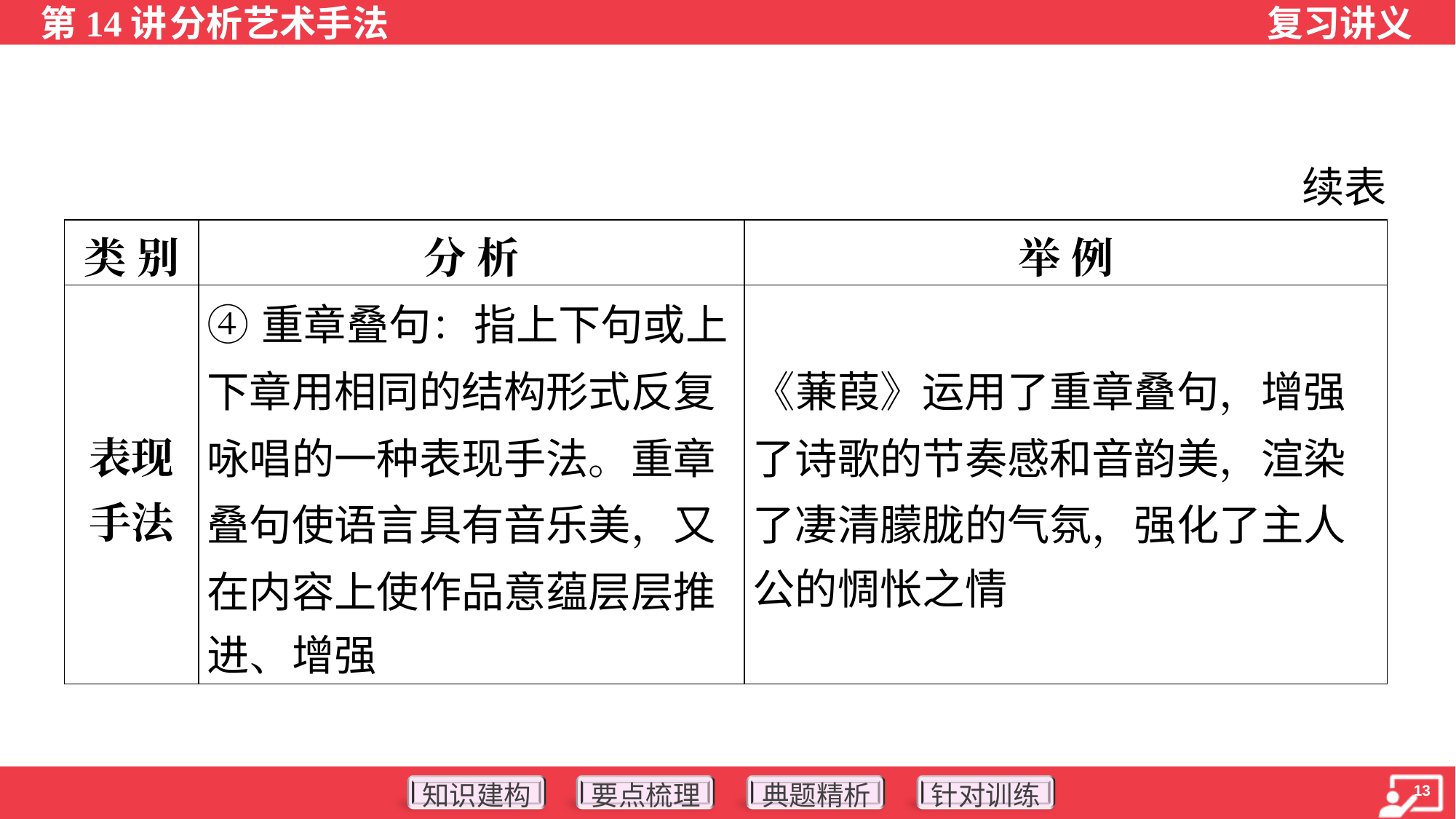

续表
| 类 别 | 分 析 | 举 例 |
| --- | --- | --- |
| 表现 手法 | ④重章叠句：指上下句或上 下章用相同的结构形式反复 咏唱的一种表现手法。重章 叠句使语言具有音乐美，又 在内容上使作品意蕴层层推 进、增强 | 《蒹葭》运用了重章叠句，增强 了诗歌的节奏感和音韵美，渲染 了凄清朦胧的气氛，强化了主人 公的惆怅之情 |